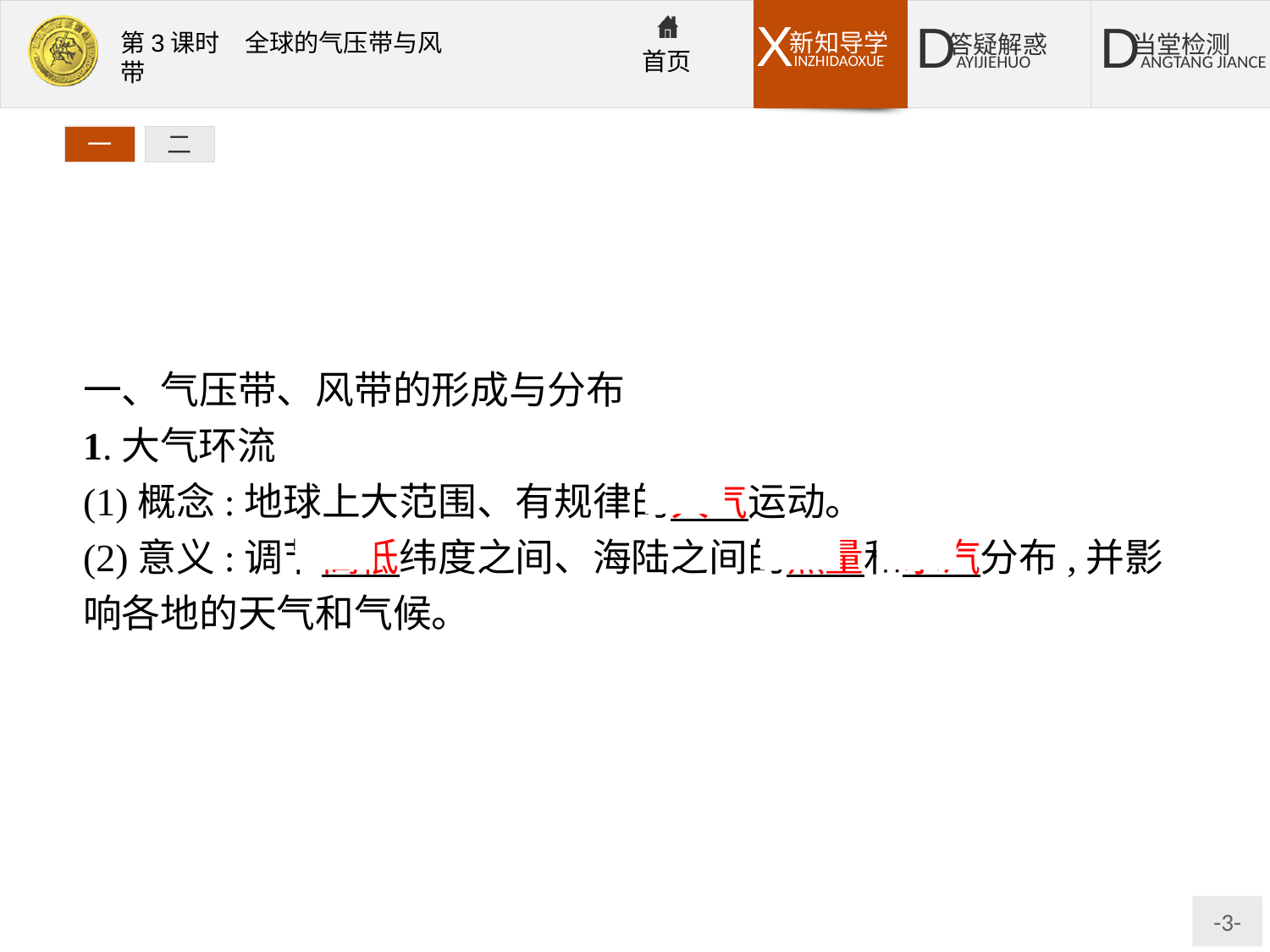

一
二
一、气压带、风带的形成与分布
1.大气环流
(1)概念:地球上大范围、有规律的大气运动。
(2)意义:调节高低纬度之间、海陆之间的热量和水汽分布,并影响各地的天气和气候。